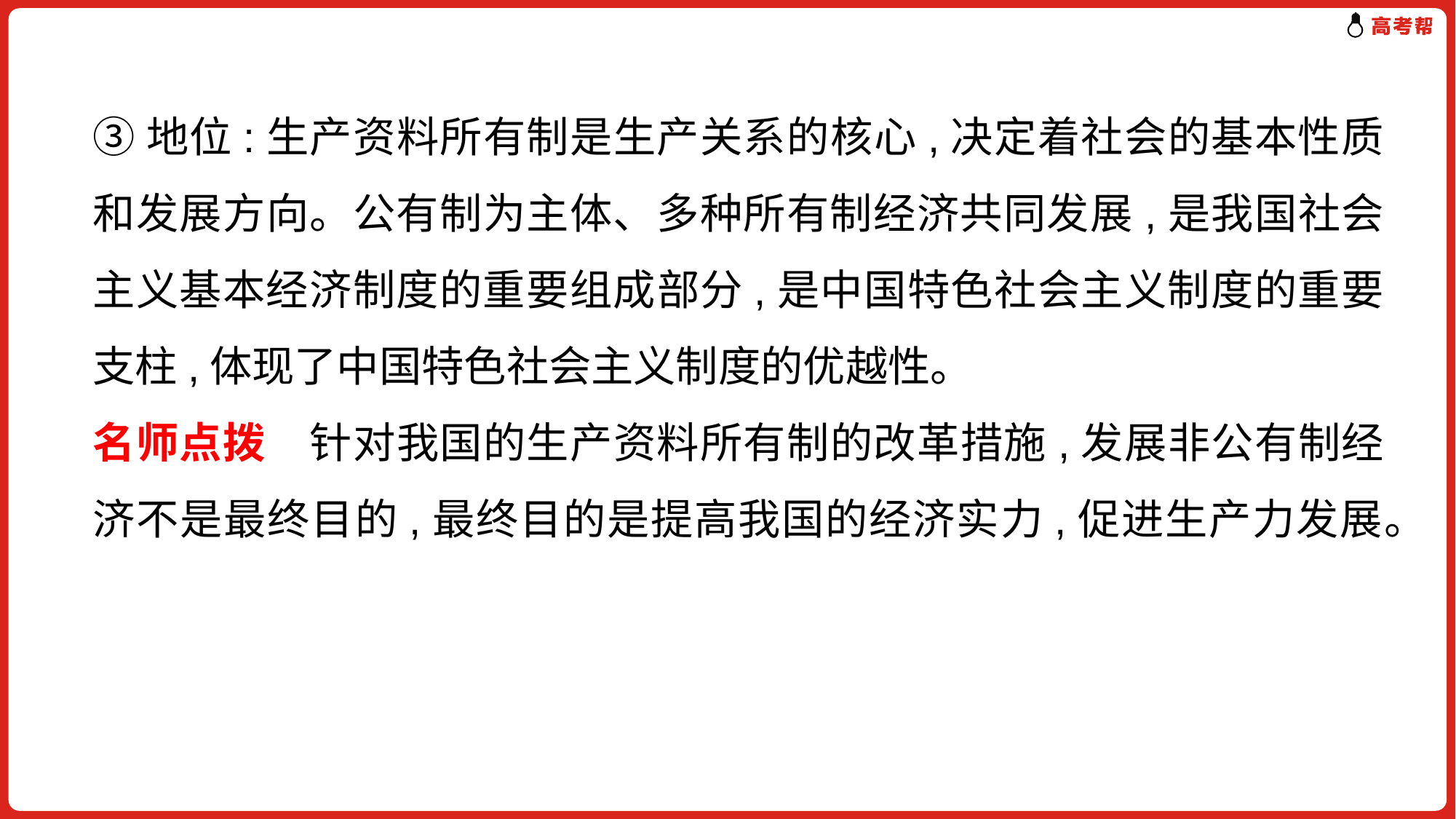

③地位:生产资料所有制是生产关系的核心,决定着社会的基本性质和发展方向。公有制为主体、多种所有制经济共同发展,是我国社会主义基本经济制度的重要组成部分,是中国特色社会主义制度的重要支柱,体现了中国特色社会主义制度的优越性。
名师点拨　针对我国的生产资料所有制的改革措施,发展非公有制经济不是最终目的,最终目的是提高我国的经济实力,促进生产力发展。